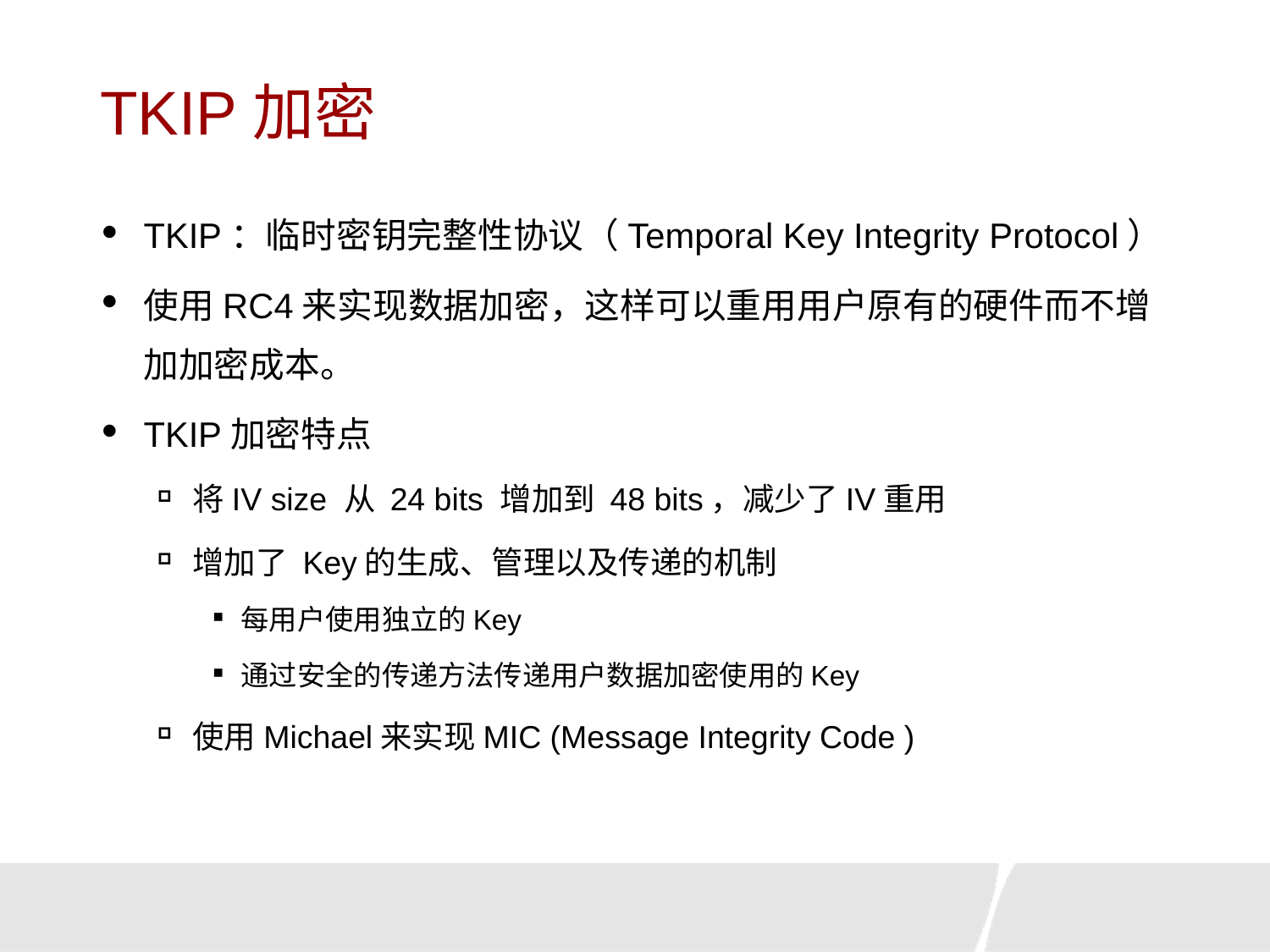

# TKIP加密
TKIP：临时密钥完整性协议（Temporal Key Integrity Protocol）
使用RC4来实现数据加密，这样可以重用用户原有的硬件而不增加加密成本。
TKIP加密特点
将IV size 从 24 bits 增加到 48 bits，减少了IV重用
增加了 Key的生成、管理以及传递的机制
每用户使用独立的Key
通过安全的传递方法传递用户数据加密使用的Key
使用Michael来实现MIC (Message Integrity Code )